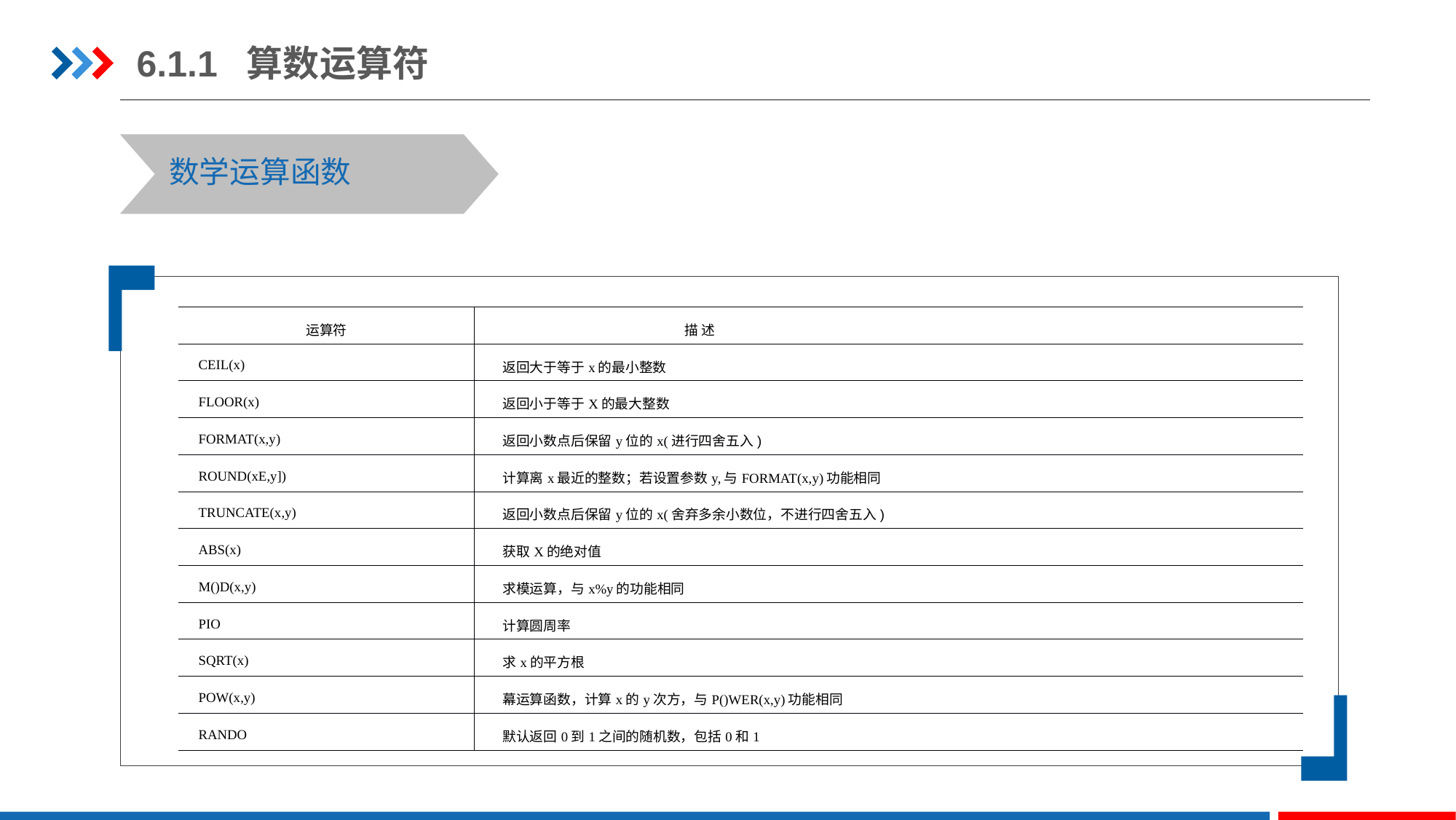

6.1.1  算数运算符

数学运算函数

| 运算符 | 描 述 |
| --- | --- |
| CEIL(x) | 返回大于等于x的最小整数 |
| FLOOR(x) | 返回小于等于X的最大整数 |
| FORMAT(x,y) | 返回小数点后保留y位的x(进行四舍五入) |
| ROUND(xE,y]) | 计算离x最近的整数；若设置参数y,与FORMAT(x,y)功能相同 |
| TRUNCATE(x,y) | 返回小数点后保留y位的x(舍弃多余小数位，不进行四舍五入) |
| ABS(x) | 获取X的绝对值 |
| M()D(x,y) | 求模运算，与x%y的功能相同 |
| PIO | 计算圆周率 |
| SQRT(x) | 求x的平方根 |
| POW(x,y) | 幕运算函数，计算x的y次方，与P()WER(x,y)功能相同 |
| RANDO | 默认返回0到1之间的随机数，包括0和1 |